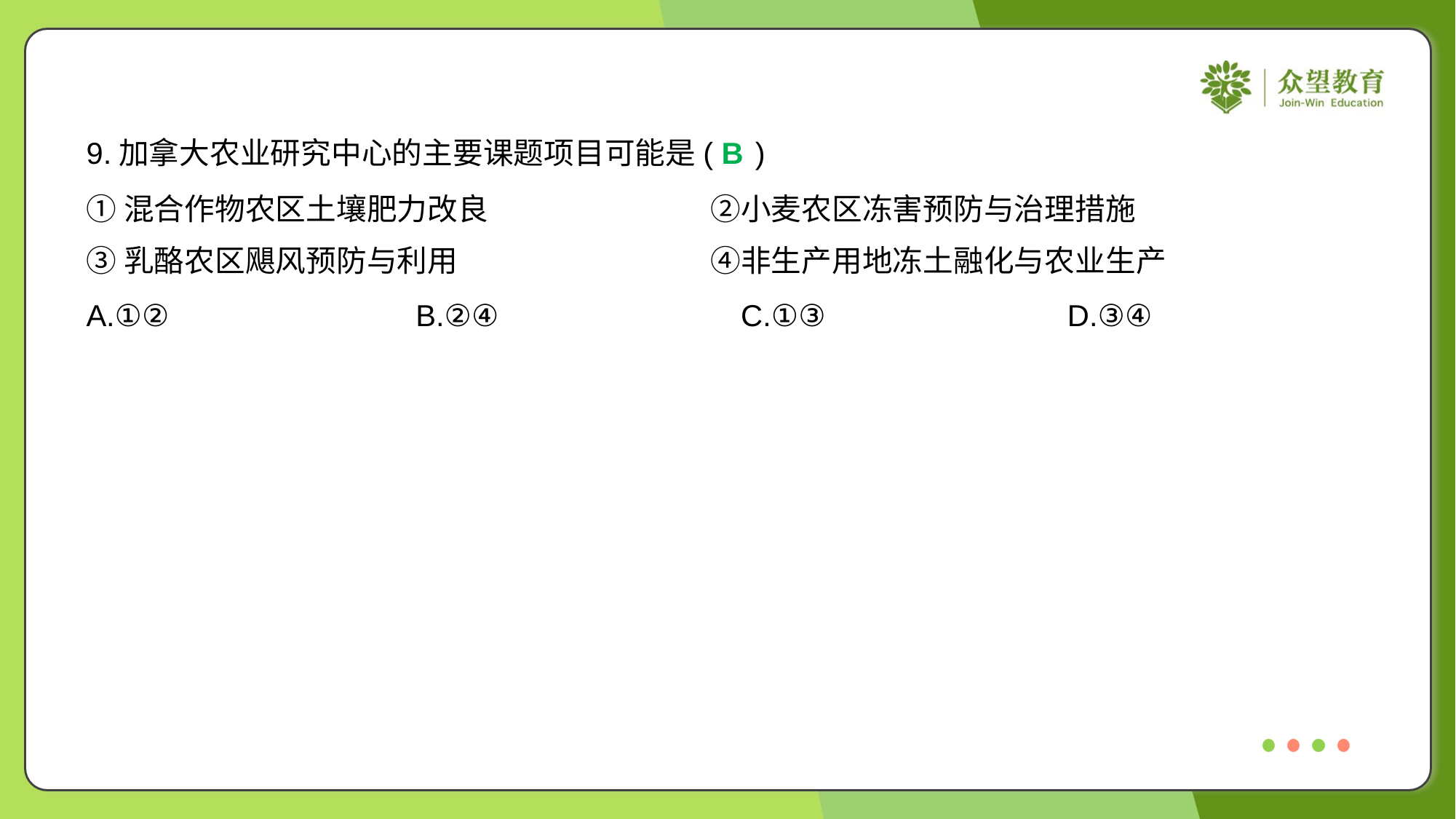

9.加拿大农业研究中心的主要课题项目可能是(     )
B
①混合作物农区土壤肥力改良	②小麦农区冻害预防与治理措施
③乳酪农区飓风预防与利用	④非生产用地冻土融化与农业生产
A.①②	B.②④	C.①③	D.③④